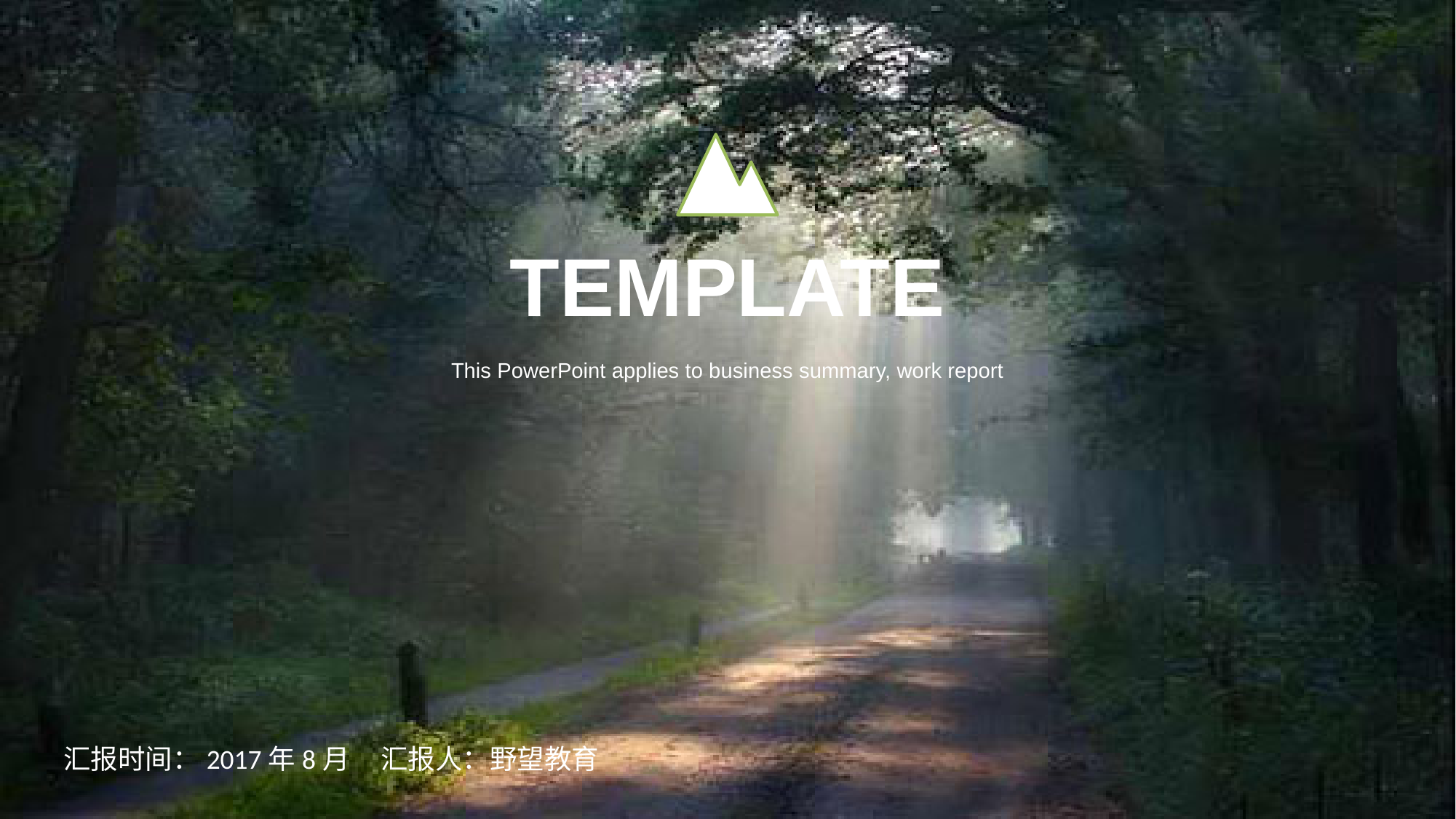

TEMPLATE
This PowerPoint applies to business summary, work report
 汇报时间：2017年8月     汇报人：野望教育